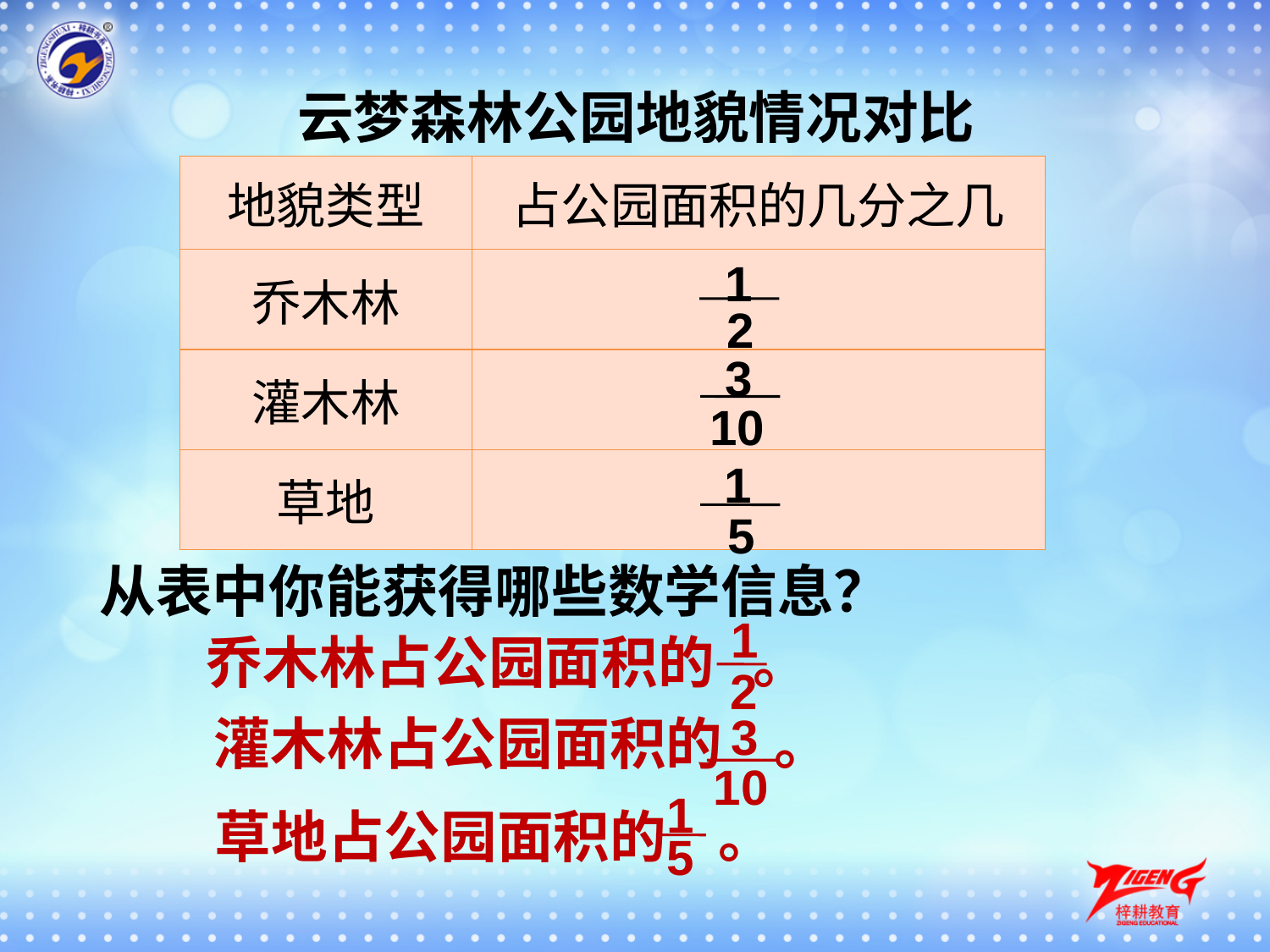

云梦森林公园地貌情况对比
| 地貌类型 | 占公园面积的几分之几 |
| --- | --- |
| 乔木林 |  |
| 灌木林 |  |
| 草地 |  |
1
 2

3
10

1
 5

从表中你能获得哪些数学信息？
1
 2

乔木林占公园面积的   。
灌木林占公园面积的    。
3
10

1
 5

草地占公园面积的    。